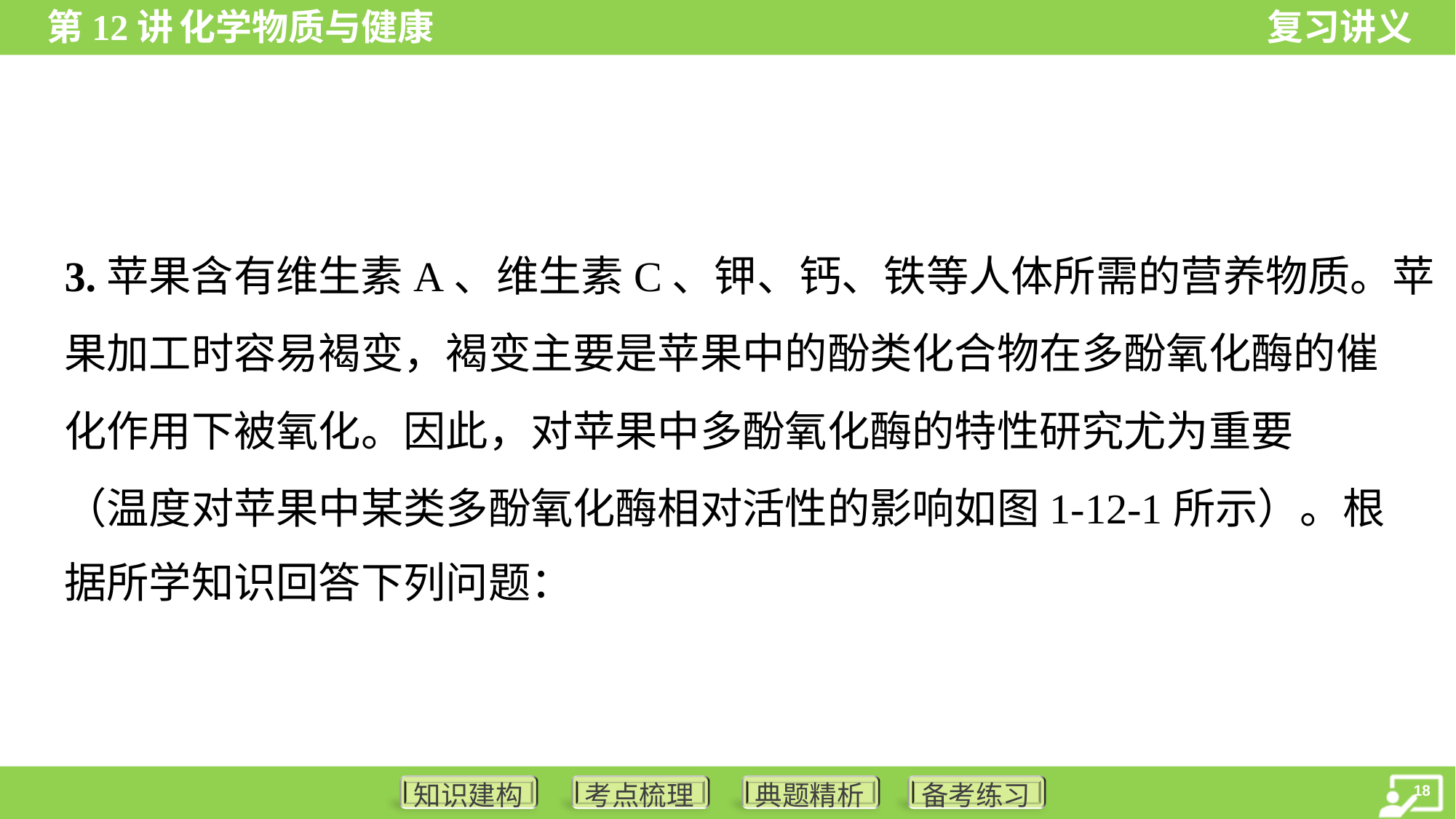

3.苹果含有维生素A、维生素C、钾、钙、铁等人体所需的营养物质。苹
果加工时容易褐变，褐变主要是苹果中的酚类化合物在多酚氧化酶的催
化作用下被氧化。因此，对苹果中多酚氧化酶的特性研究尤为重要
（温度对苹果中某类多酚氧化酶相对活性的影响如图1-12-1所示）。根
据所学知识回答下列问题：